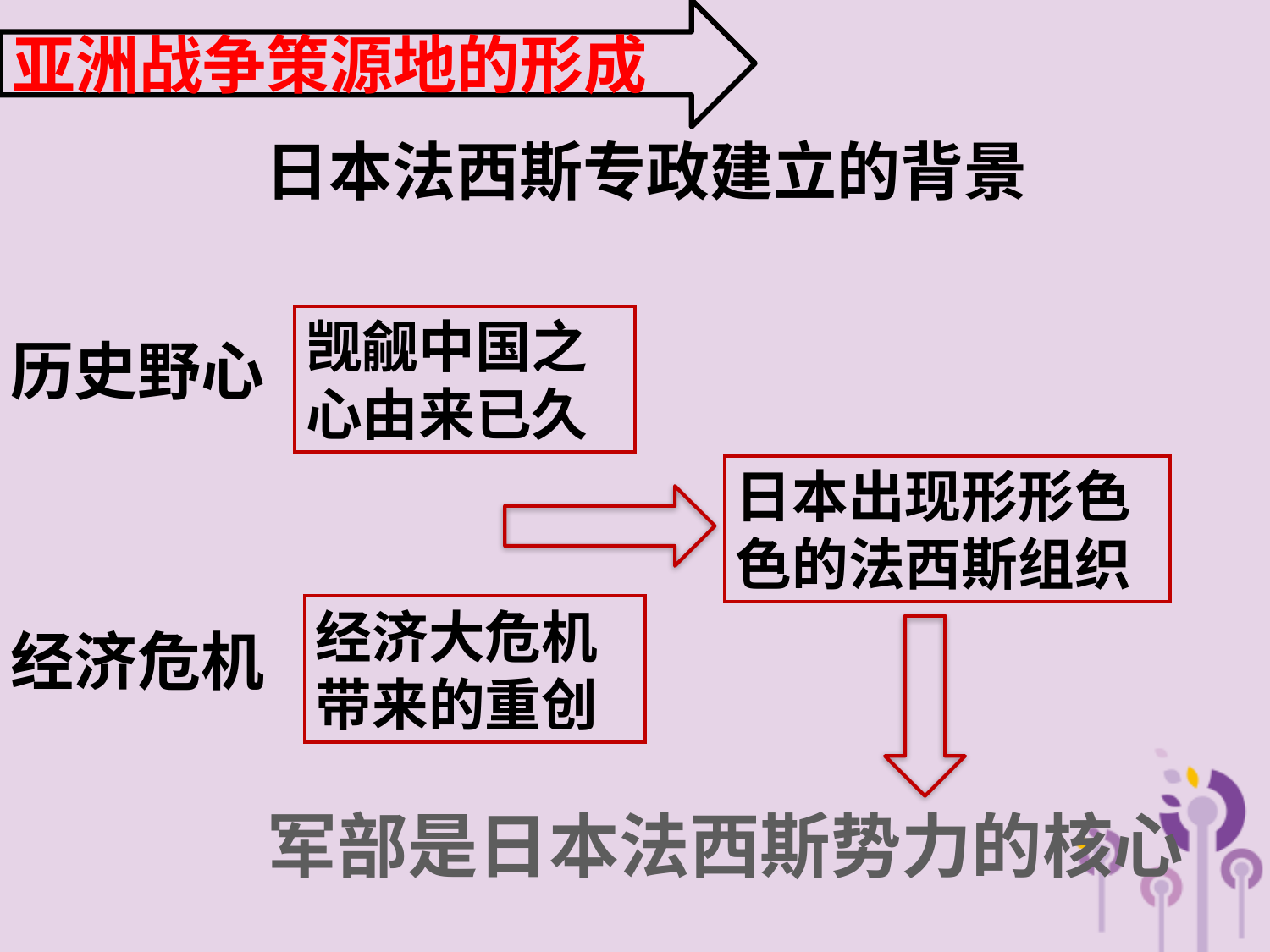

亚洲战争策源地的形成
日本法西斯专政建立的背景
觊觎中国之心由来已久
历史野心
日本出现形形色色的法西斯组织

经济大危机带来的重创
经济危机

军部是日本法西斯势力的核心